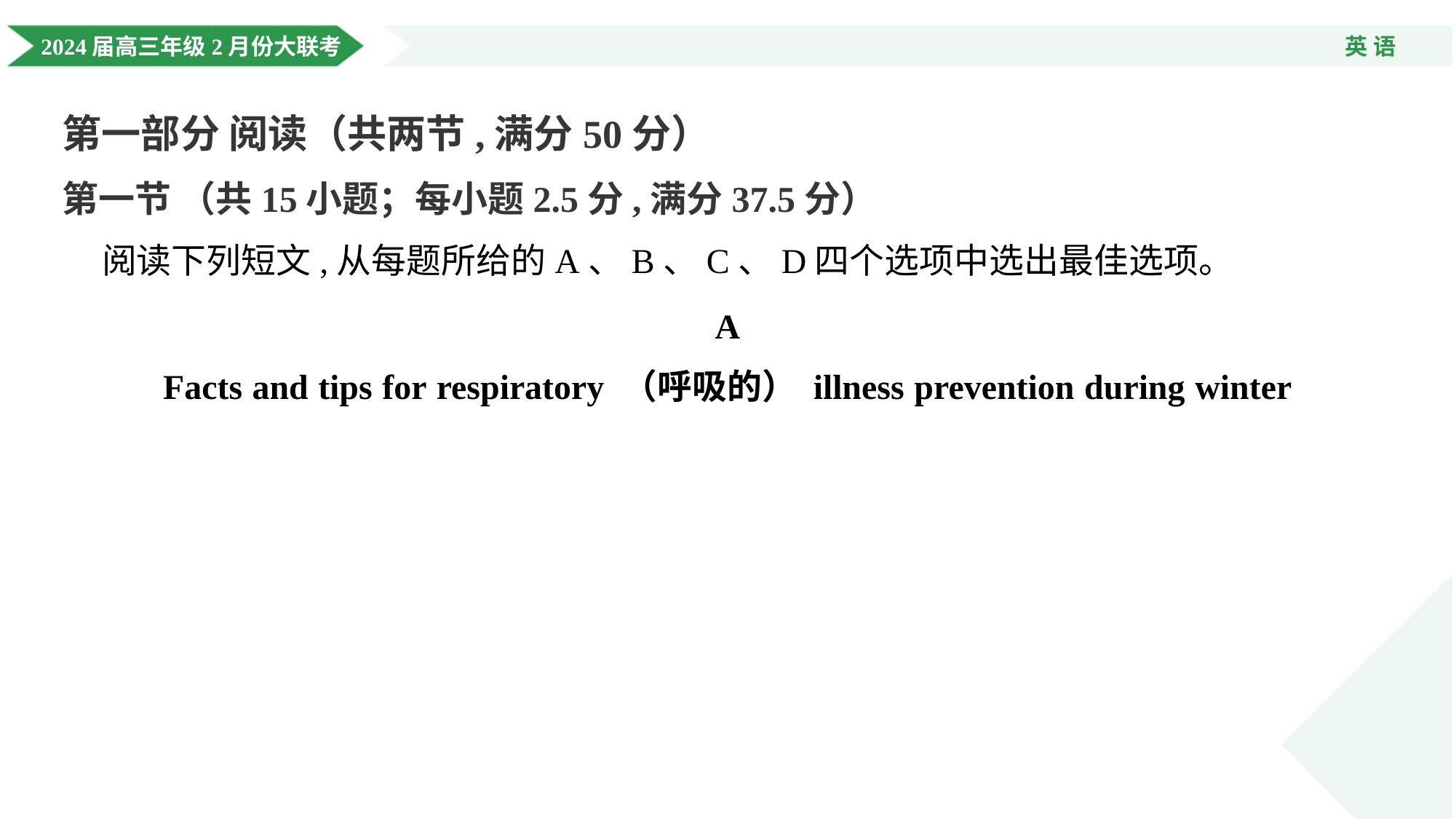

第一部分 阅读（共两节,满分50分）
第一节 （共15小题；每小题2.5分,满分37.5分）
    阅读下列短文,从每题所给的A、B、C、D四个选项中选出最佳选项。
A
Facts and tips for respiratory （呼吸的） illness prevention during winter